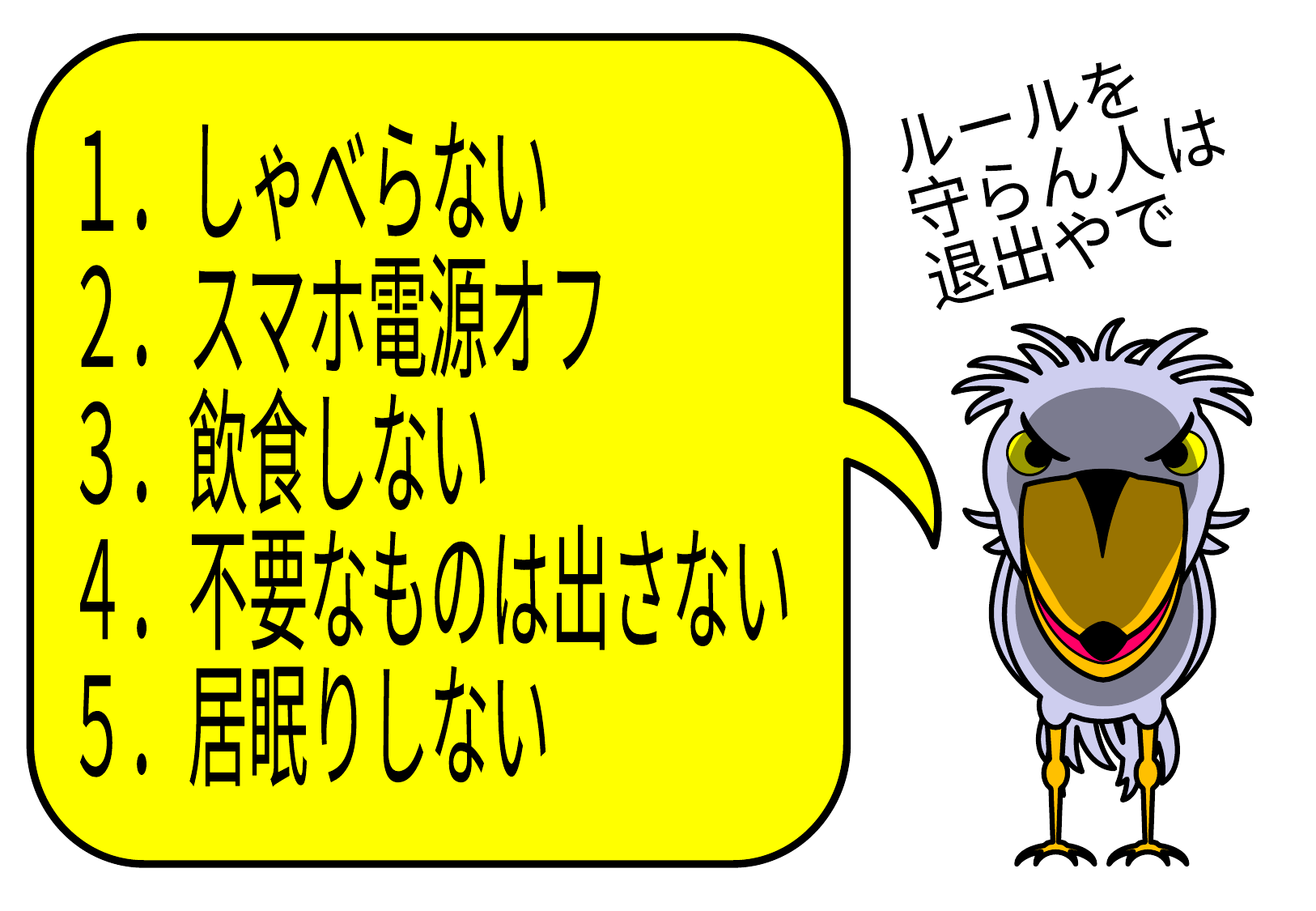

ルールを
守らん人は
退出やで
１．しゃべらない
２．スマホ電源オフ
３．飲食しない
４．不要なものは出さない
５．居眠りしない